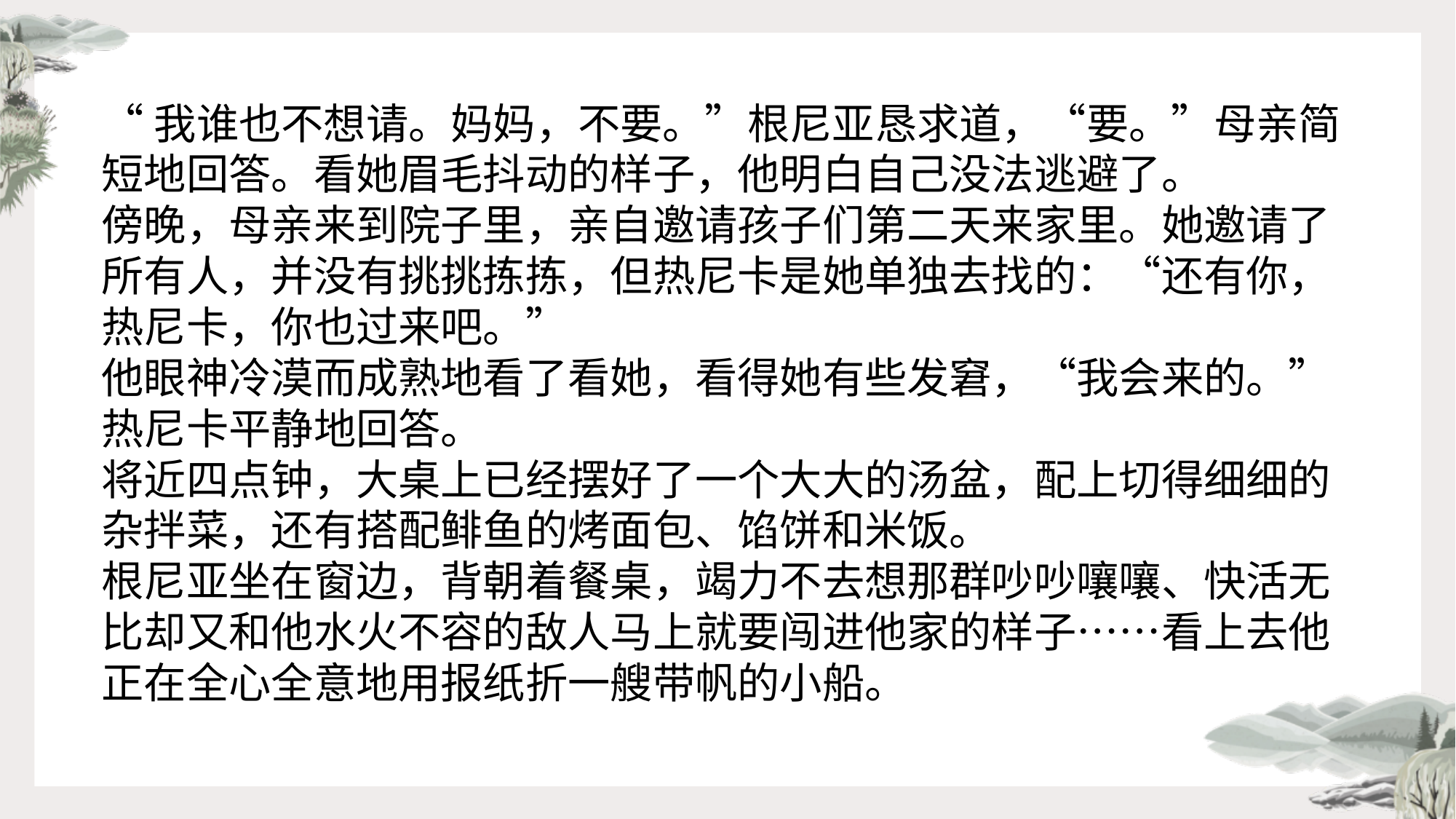

“我谁也不想请。妈妈，不要。”根尼亚恳求道，“要。”母亲简短地回答。看她眉毛抖动的样子，他明白自己没法逃避了。
傍晚，母亲来到院子里，亲自邀请孩子们第二天来家里。她邀请了所有人，并没有挑挑拣拣，但热尼卡是她单独去找的：“还有你，热尼卡，你也过来吧。”
他眼神冷漠而成熟地看了看她，看得她有些发窘，“我会来的。”热尼卡平静地回答。
将近四点钟，大桌上已经摆好了一个大大的汤盆，配上切得细细的杂拌菜，还有搭配鲱鱼的烤面包、馅饼和米饭。
根尼亚坐在窗边，背朝着餐桌，竭力不去想那群吵吵嚷嚷、快活无比却又和他水火不容的敌人马上就要闯进他家的样子……看上去他正在全心全意地用报纸折一艘带帆的小船。
#